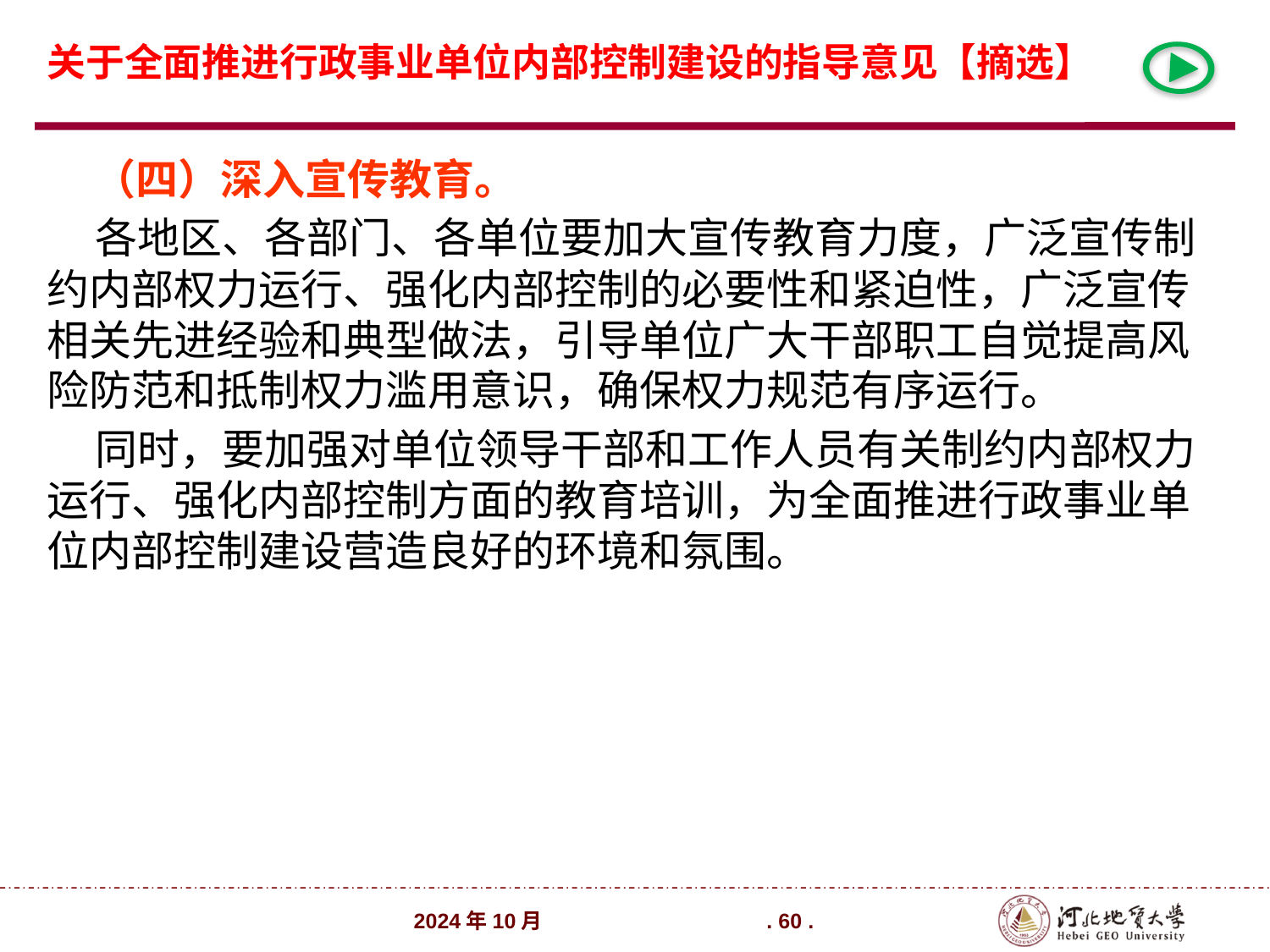

# 关于全面推进行政事业单位内部控制建设的指导意见【摘选】

    （四）深入宣传教育。
    各地区、各部门、各单位要加大宣传教育力度，广泛宣传制约内部权力运行、强化内部控制的必要性和紧迫性，广泛宣传相关先进经验和典型做法，引导单位广大干部职工自觉提高风险防范和抵制权力滥用意识，确保权力规范有序运行。
    同时，要加强对单位领导干部和工作人员有关制约内部权力运行、强化内部控制方面的教育培训，为全面推进行政事业单位内部控制建设营造良好的环境和氛围。

2024年10月                                             . 60 .